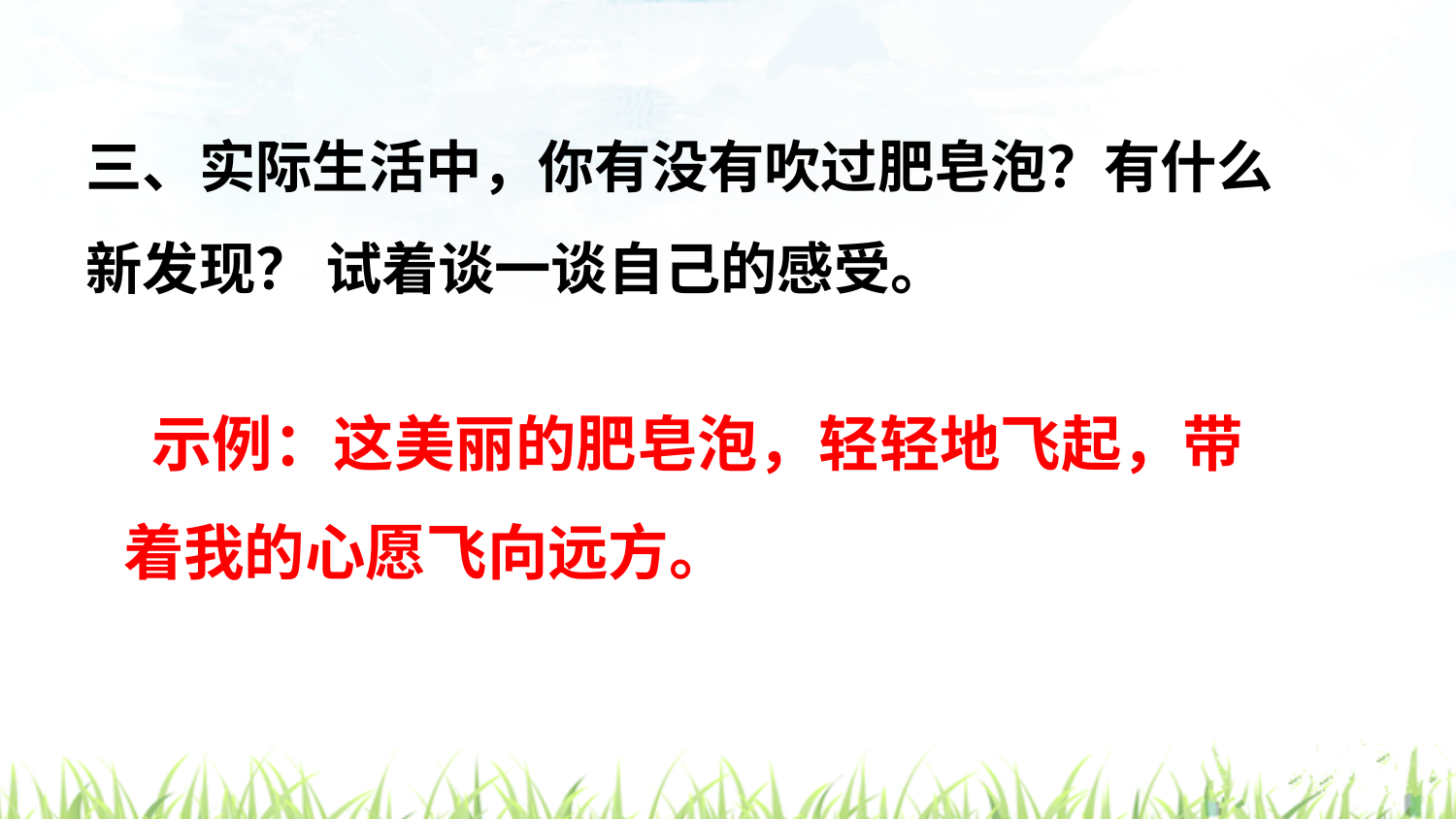

三、实际生活中，你有没有吹过肥皂泡？有什么新发现？ 试着谈一谈自己的感受。
 示例：这美丽的肥皂泡，轻轻地飞起，带着我的心愿飞向远方。